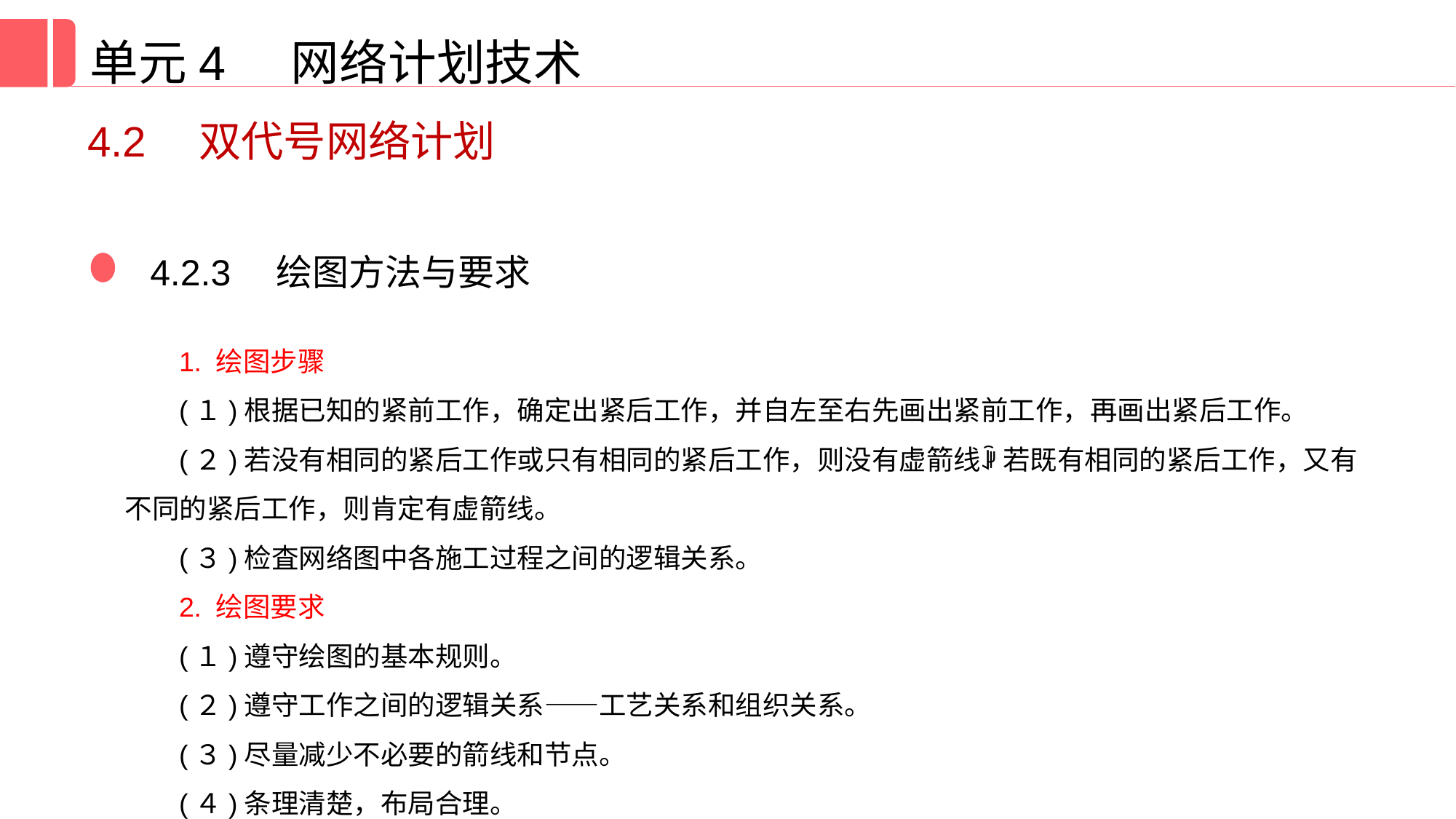

单元4    网络计划技术

4.2　双代号网络计划
4.2.3　绘图方法与要求

1. 绘图步骤
(１)根据已知的紧前工作，确定出紧后工作，并自左至右先画出紧前工作，再画出紧后工作。
(２)若没有相同的紧后工作或只有相同的紧后工作，则没有虚箭线ꎻ 若既有相同的紧后工作，又有不同的紧后工作，则肯定有虚箭线。
(３)检査网络图中各施工过程之间的逻辑关系。
2. 绘图要求
(１)遵守绘图的基本规则。
(２)遵守工作之间的逻辑关系——工艺关系和组织关系。
(３)尽量减少不必要的箭线和节点。
(４)条理清楚，布局合理。